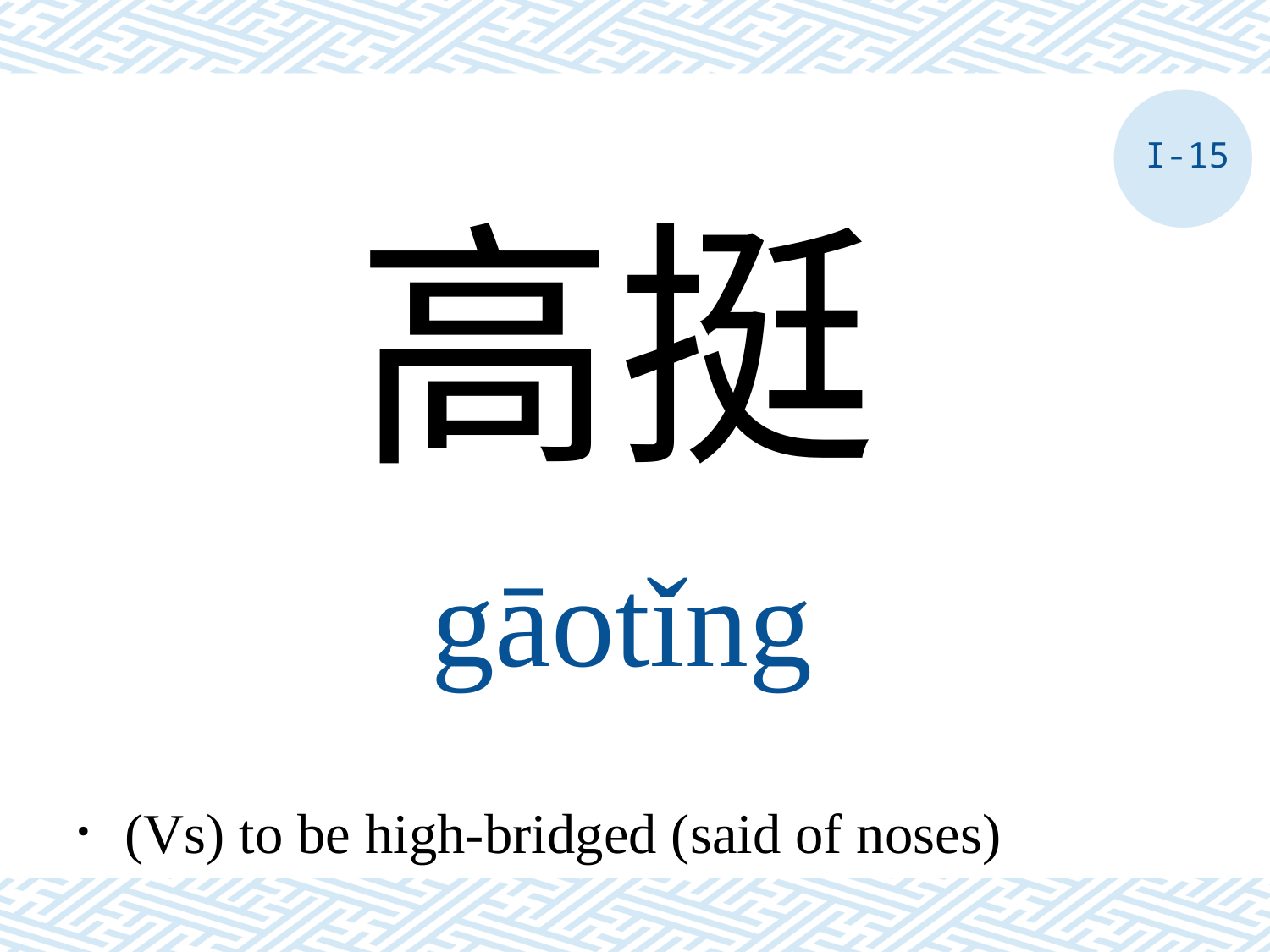

I-15

高挺
gāotǐng
．(Vs) to be high-bridged (said of noses)